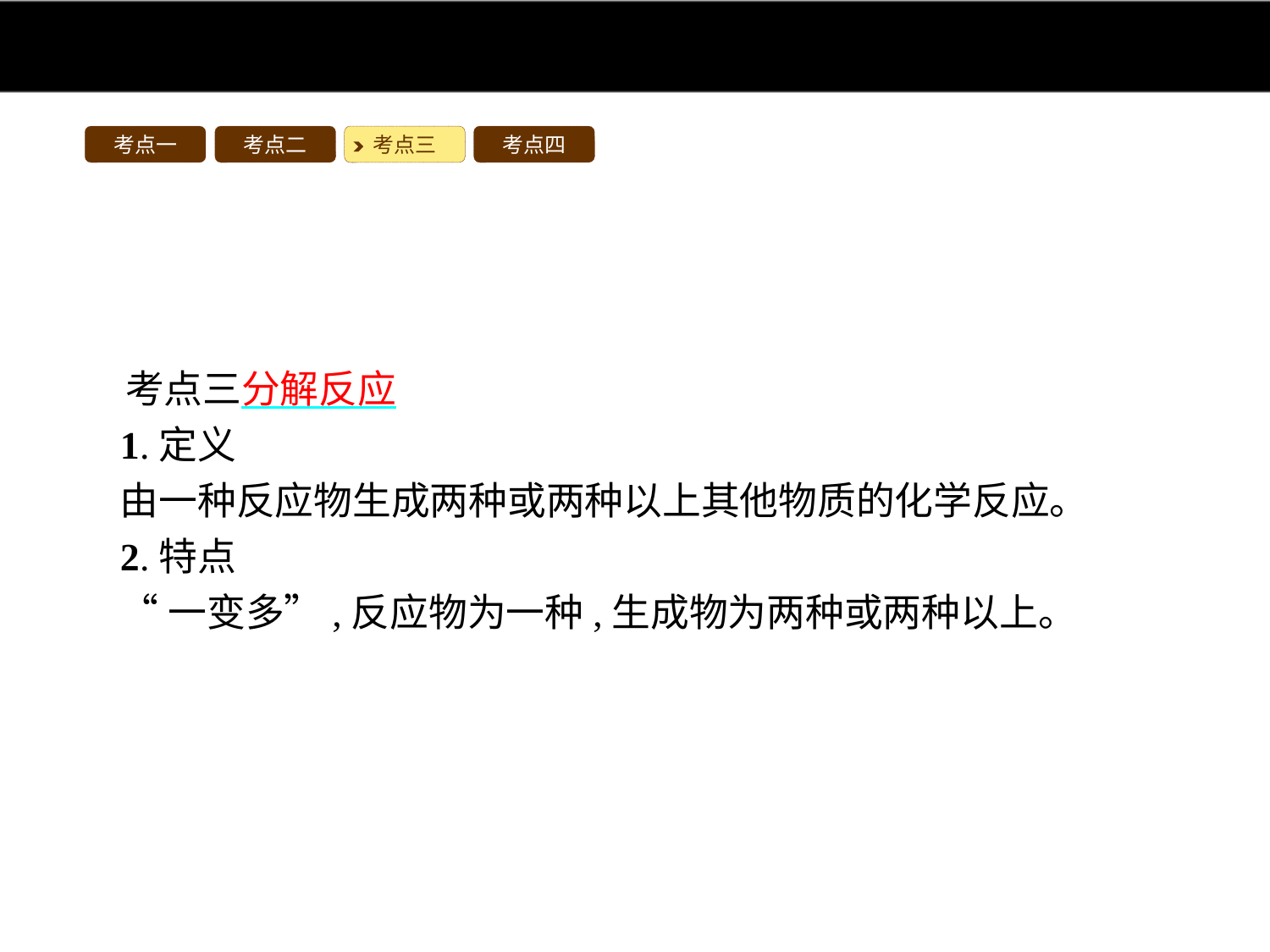

考点一
考点二
考点三
考点四

考点三分解反应
1.定义
由一种反应物生成两种或两种以上其他物质的化学反应。
2.特点
“一变多”,反应物为一种,生成物为两种或两种以上。